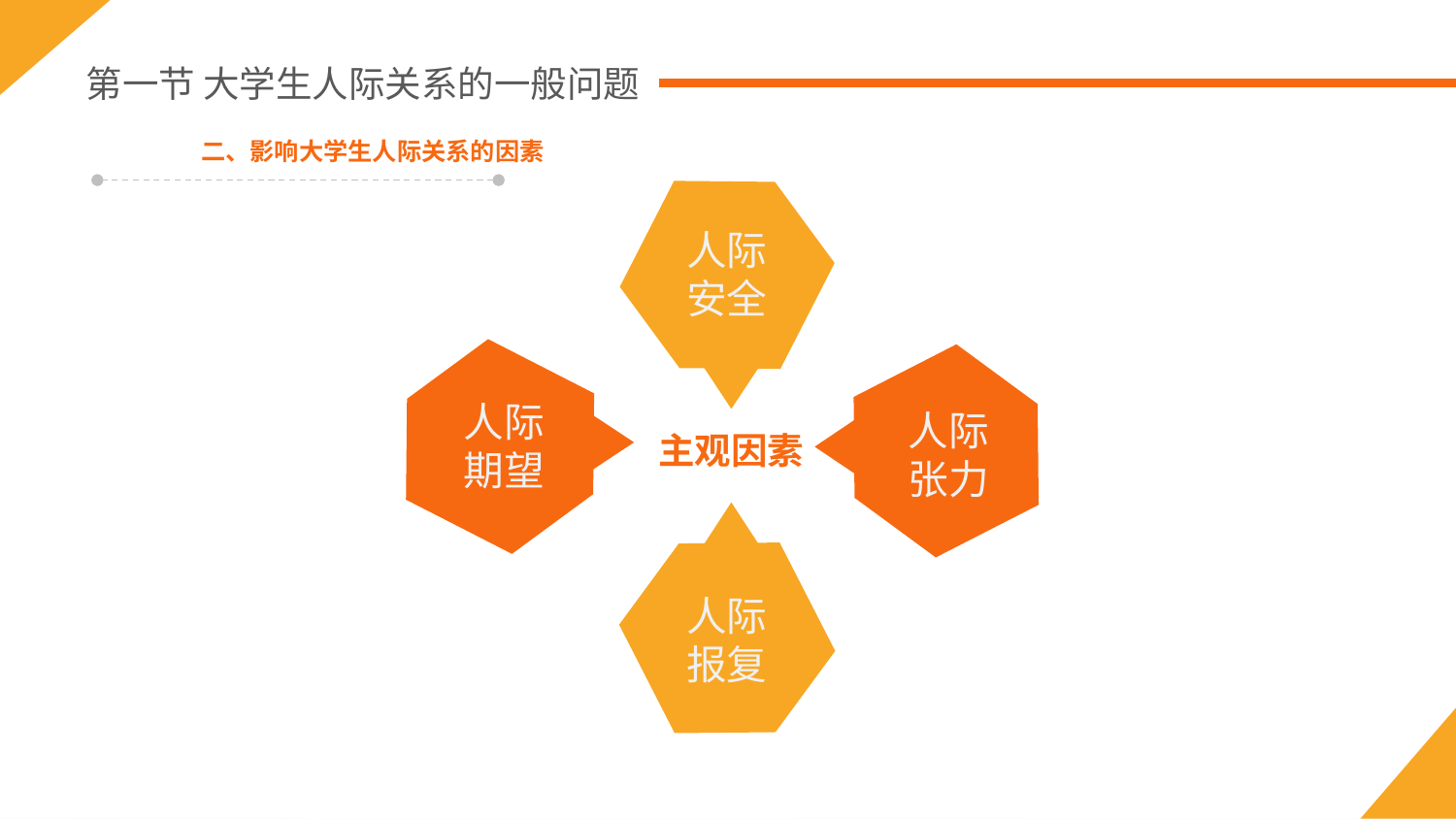

第一节 大学生人际关系的一般问题
二、影响大学生人际关系的因素

人际
安全

人际
期望
人际
张力
主观因素

人际
报复